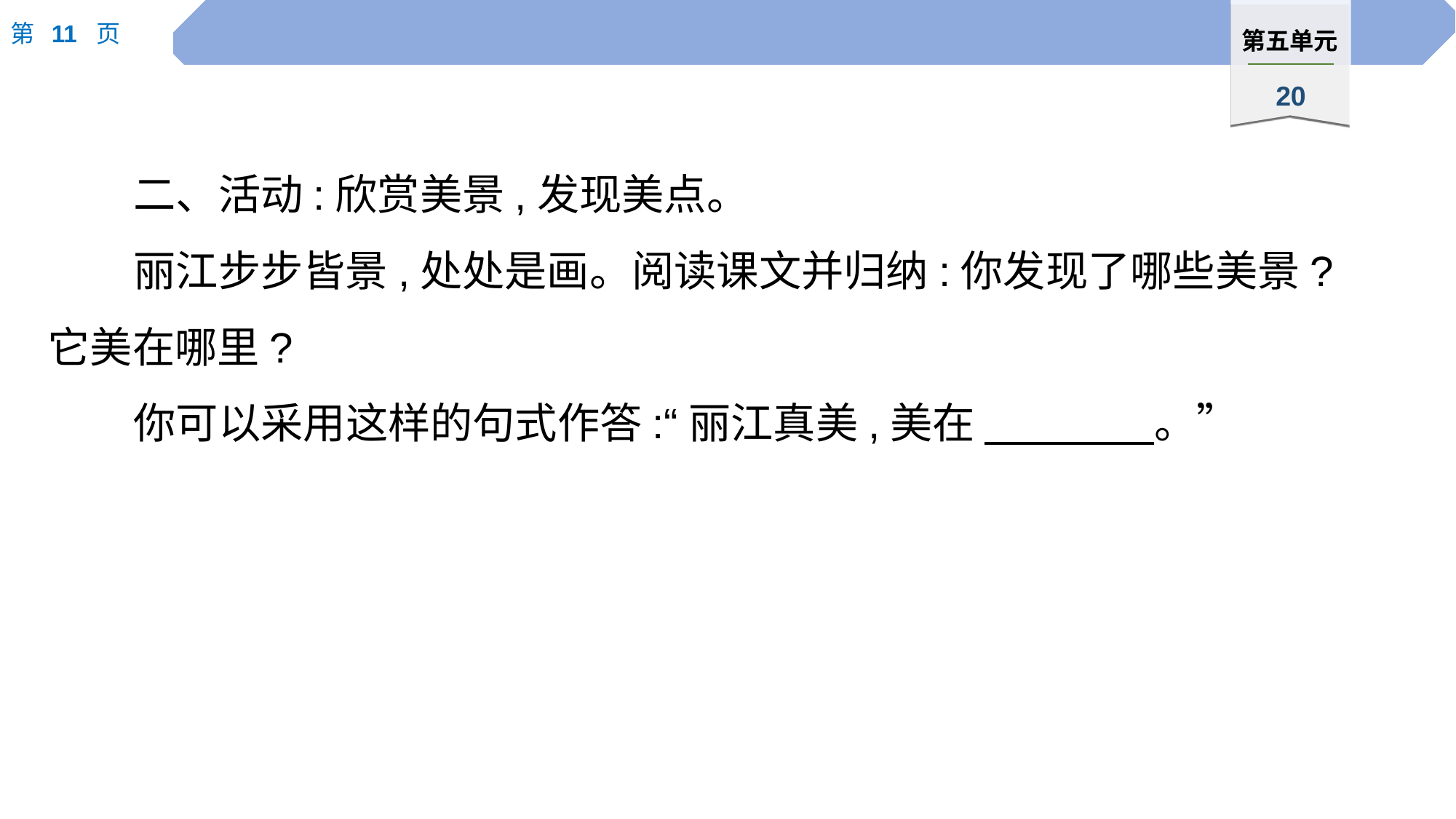

二、活动:欣赏美景,发现美点。
丽江步步皆景,处处是画。阅读课文并归纳:你发现了哪些美景?它美在哪里?
你可以采用这样的句式作答:“丽江真美,美在 　　　　。”